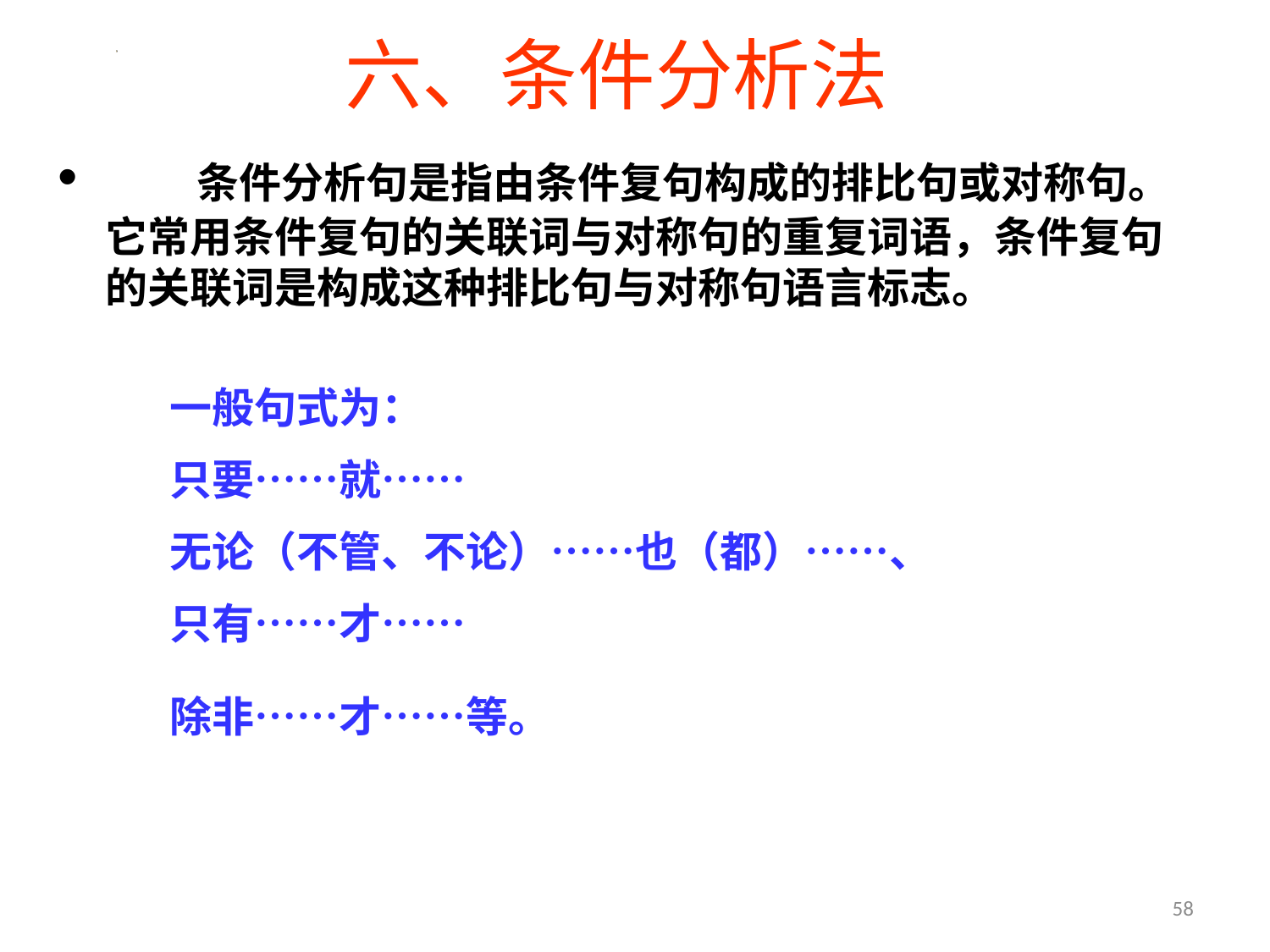

# 六、条件分析法
     条件分析句是指由条件复句构成的排比句或对称句。它常用条件复句的关联词与对称句的重复词语，条件复句的关联词是构成这种排比句与对称句语言标志。
一般句式为：
只要……就……
无论（不管、不论）……也（都）……、
只有……才……
除非……才……等。
58